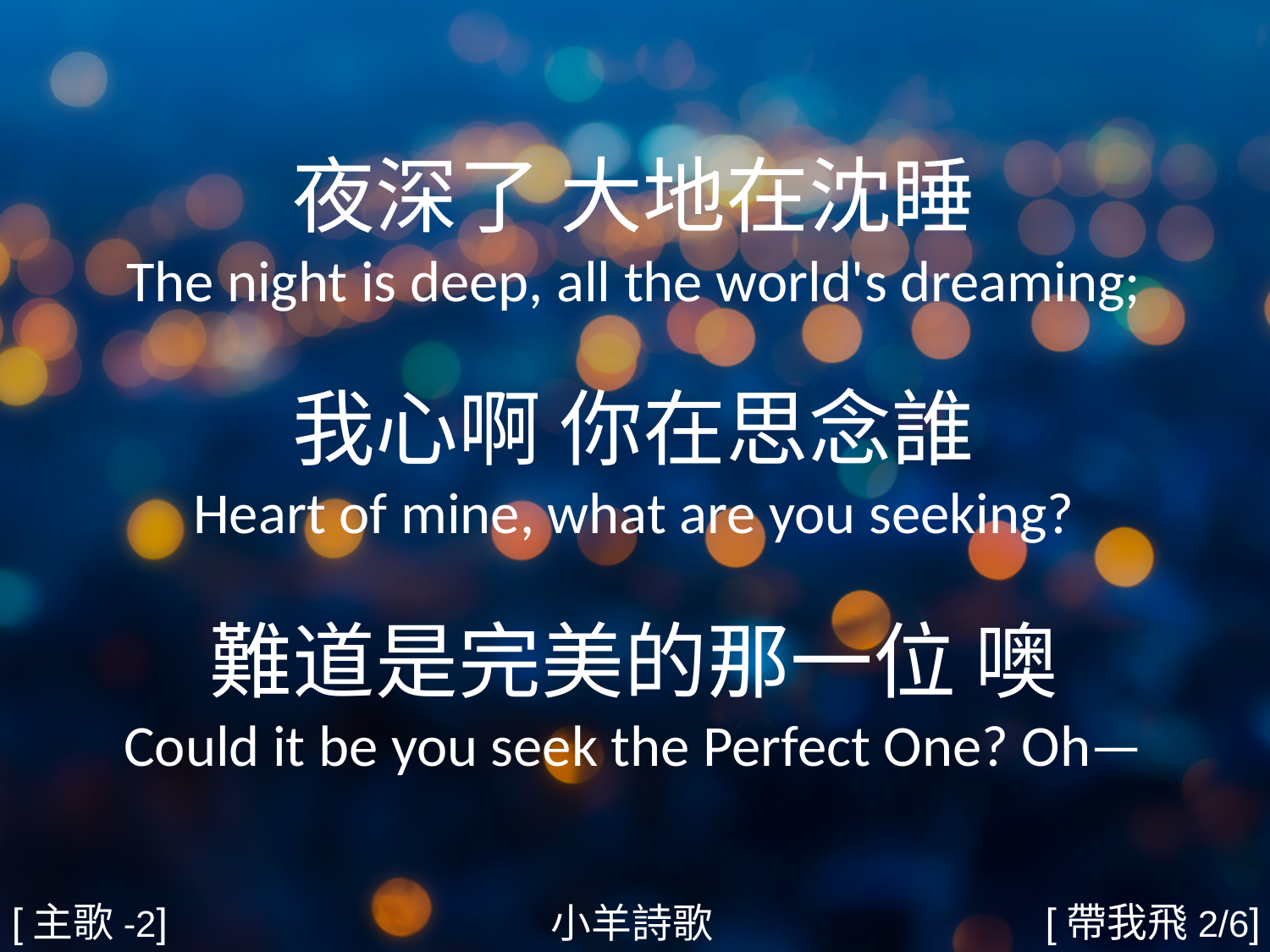

夜深了 大地在沈睡
The night is deep, all the world's dreaming;

我心啊 你在思念誰
Heart of mine, what are you seeking?

難道是完美的那一位 噢
Could it be you seek the Perfect One? Oh—
#

[主歌-2]
[帶我飛2/6]
小羊詩歌